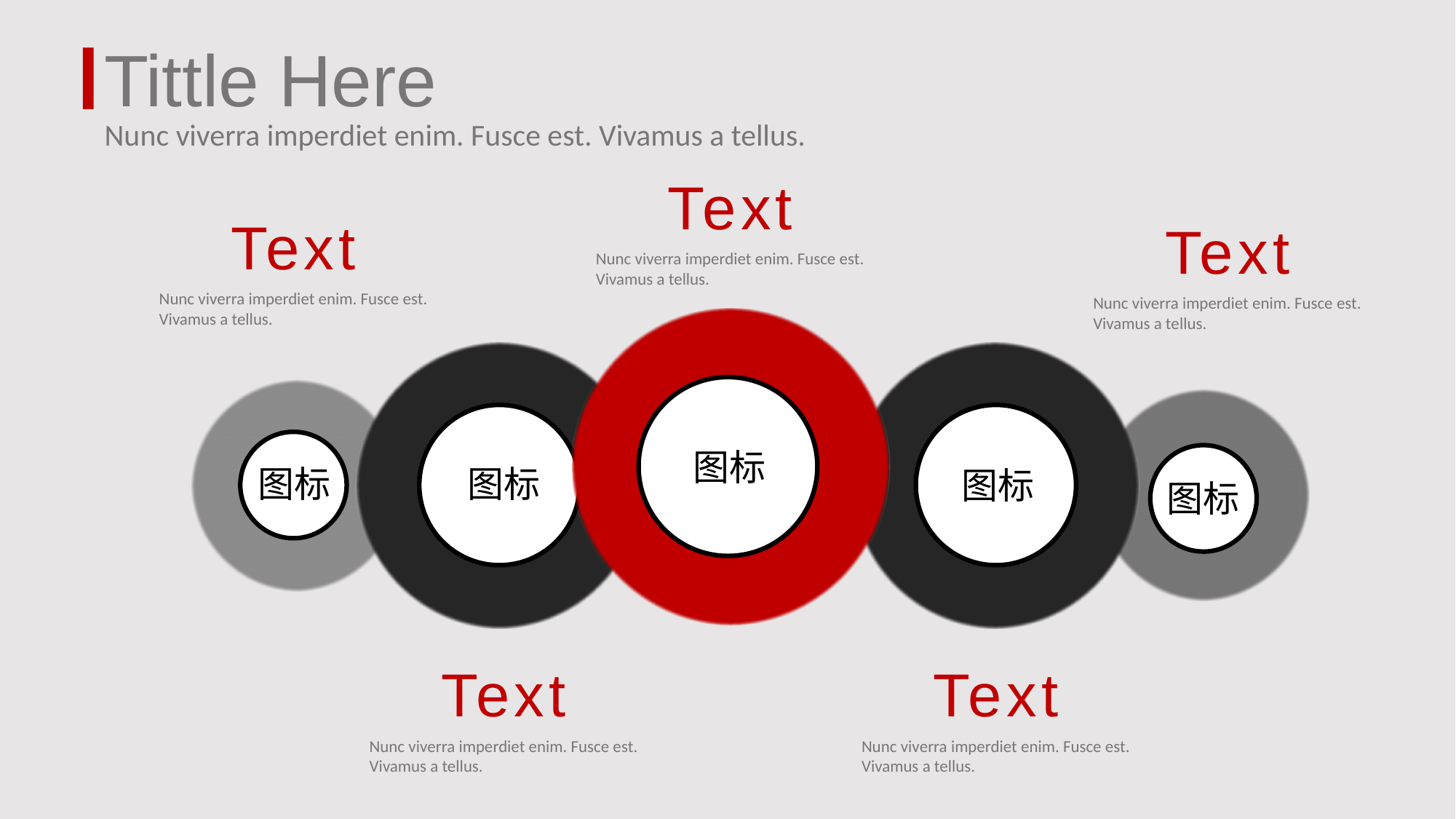

Tittle Here

Nunc viverra imperdiet enim. Fusce est. Vivamus a tellus.
Text
Nunc viverra imperdiet enim. Fusce est. Vivamus a tellus.
Text
Nunc viverra imperdiet enim. Fusce est. Vivamus a tellus.
Text
Nunc viverra imperdiet enim. Fusce est. Vivamus a tellus.

图标

图标

图标

图标

图标
Text
Nunc viverra imperdiet enim. Fusce est. Vivamus a tellus.
Text
Nunc viverra imperdiet enim. Fusce est. Vivamus a tellus.